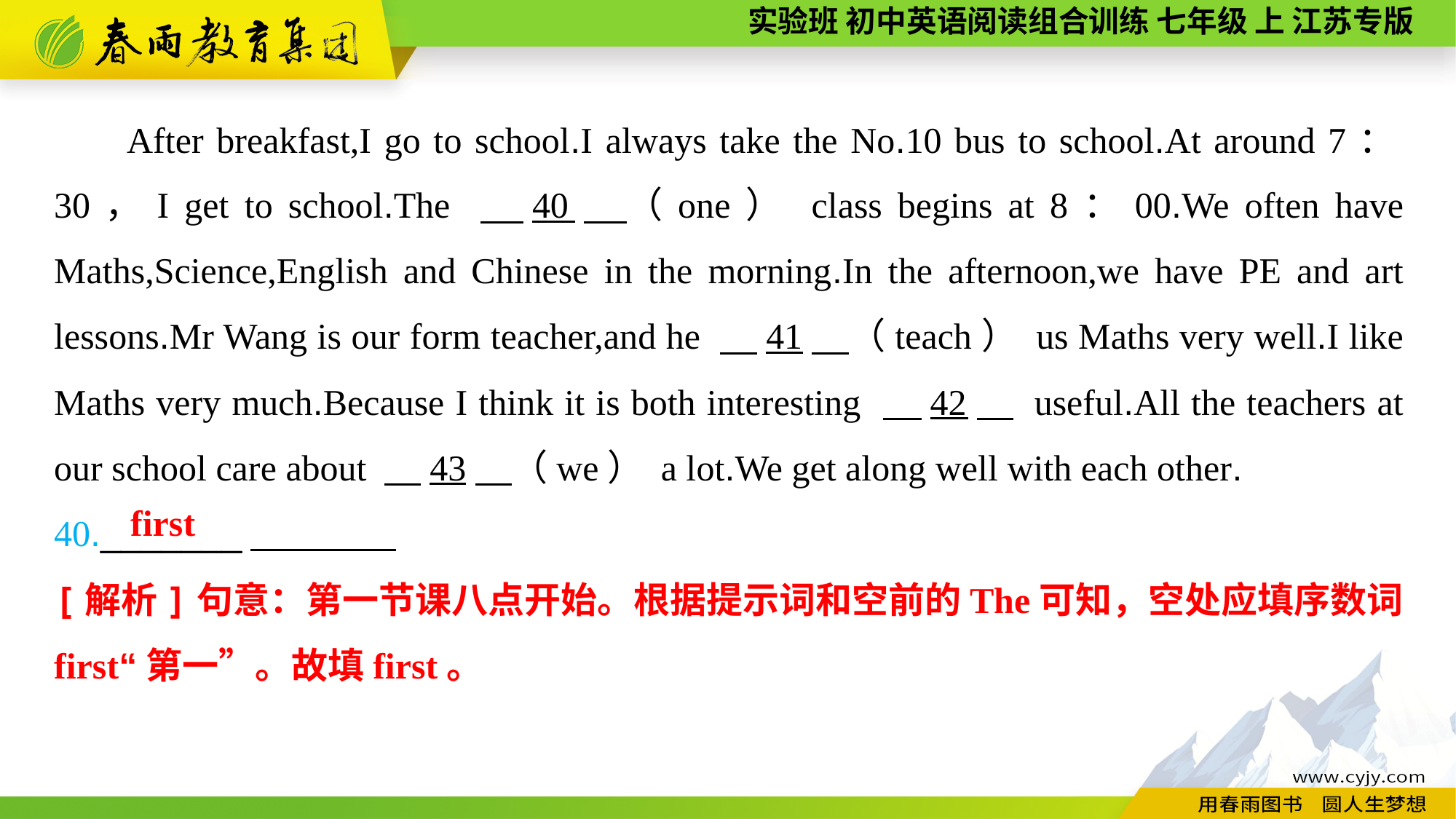

After breakfast,I go to school.I always take the No.10 bus to school.At around 7：30，I get to school.The 　40　（one） class begins at 8：00.We often have Maths,Science,English and Chinese in the morning.In the afternoon,we have PE and art lessons.Mr Wang is our form teacher,and he 　41　（teach） us Maths very well.I like Maths very much.Because I think it is both interesting 　42　 useful.All the teachers at our school care about 　43　（we） a lot.We get along well with each other.
40._______
first
[解析]句意：第一节课八点开始。根据提示词和空前的The可知，空处应填序数词first“第一”。故填first。